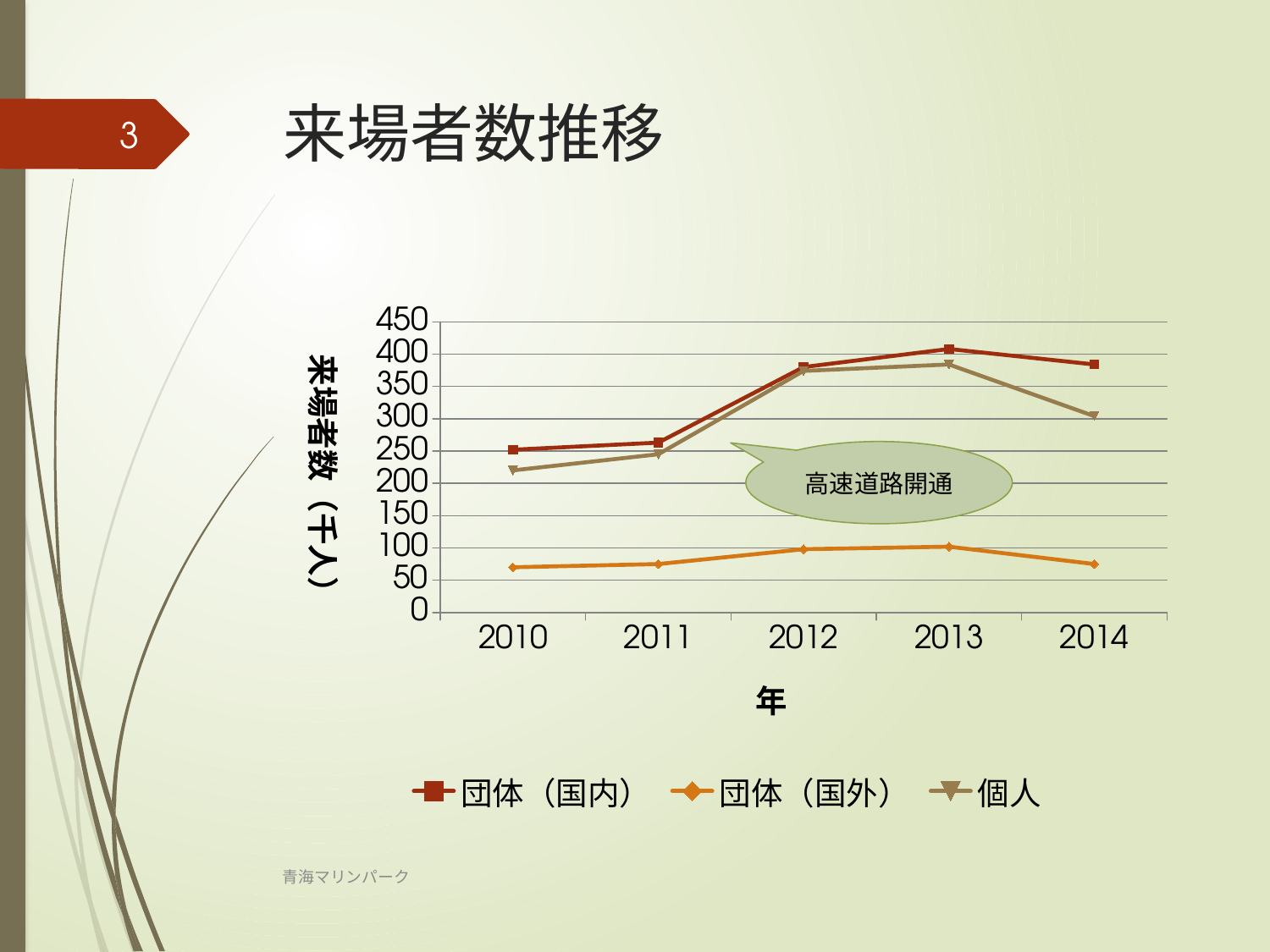

# 来場者数推移
3

### Chart

| Category | 団体（国内） | 団体（国外） | 個人 |
|---|---|---|---|
| 2010 | 252.0 | 70.0 | 220.0 |
| 2011 | 263.0 | 75.0 | 245.0 |
| 2012 | 380.0 | 98.0 | 374.0 |
| 2013 | 408.0 | 102.0 | 384.0 |
| 2014 | 384.0 | 75.0 | 304.0 |
高速道路開通
青海マリンパーク